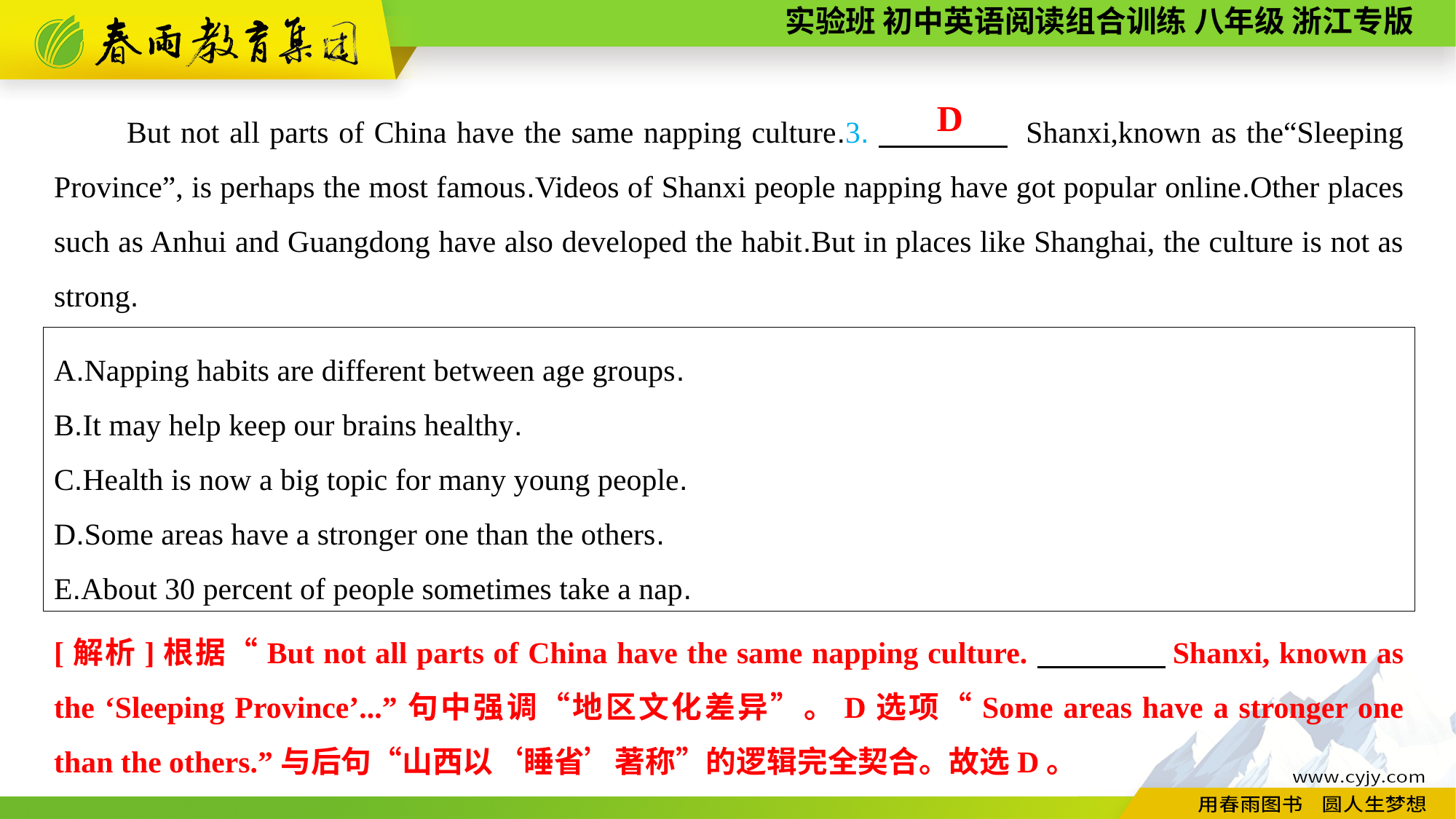

But not all parts of China have the same napping culture.3.　　　　 Shanxi,known as the“Sleeping Province”, is perhaps the most famous.Videos of Shanxi people napping have got popular online.Other places such as Anhui and Guangdong have also developed the habit.But in places like Shanghai, the culture is not as strong.
D
A.Napping habits are different between age groups.
B.It may help keep our brains healthy.
C.Health is now a big topic for many young people.
D.Some areas have a stronger one than the others.
E.About 30 percent of people sometimes take a nap.
[解析]根据“But not all parts of China have the same napping culture.　　　　Shanxi, known as the ‘Sleeping Province’...”句中强调“地区文化差异”。D选项“Some areas have a stronger one than the others.”与后句“山西以‘睡省’著称”的逻辑完全契合。故选D。